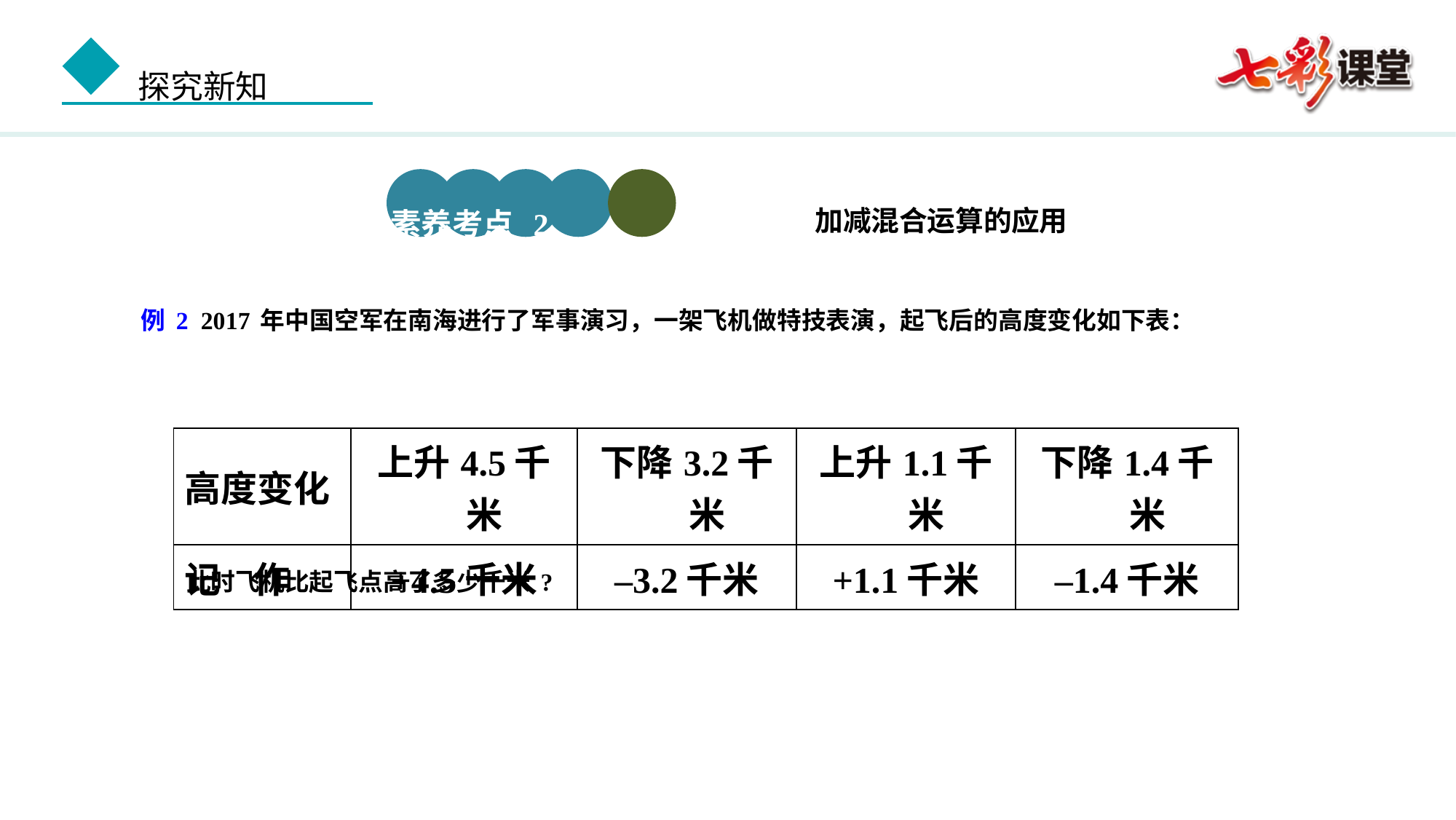

加减混合运算的应用
素养考点 2

 例2  2017年中国空军在南海进行了军事演习，一架飞机做特技表演，起飞后的高度变化如下表：

         此时飞机比起飞点高了多少千米?
| 高度变化 | 上升4.5千米 | 下降3.2千米 | 上升1.1千米 | 下降1.4千米 |
| --- | --- | --- | --- | --- |
| 记 作 | +4.5千米 | –3.2千米 | +1.1千米 | –1.4千米 |